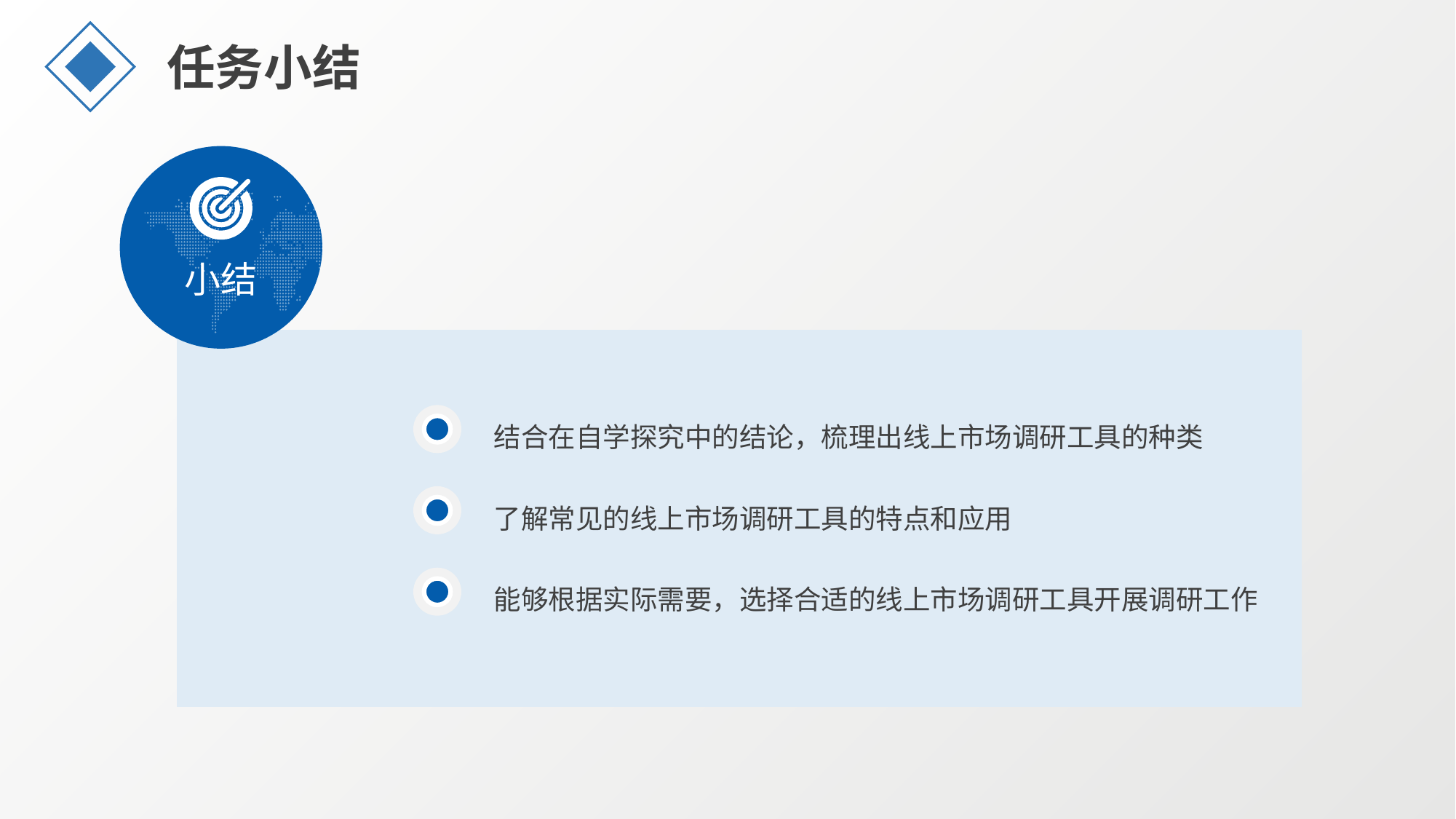

任务小结

小结

结合在自学探究中的结论，梳理出线上市场调研工具的种类

了解常见的线上市场调研工具的特点和应用

能够根据实际需要，选择合适的线上市场调研工具开展调研工作